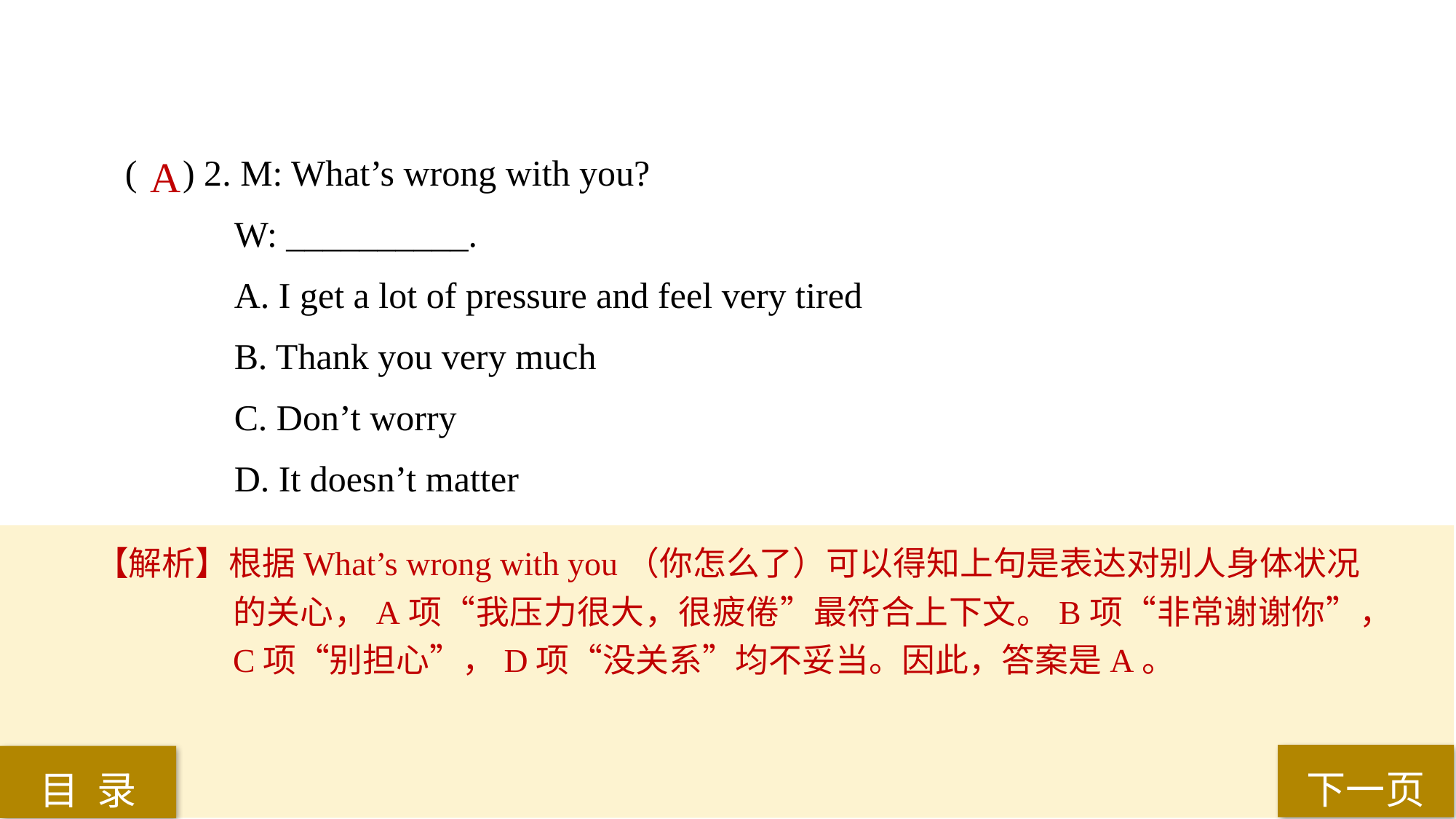

(     ) 2. M: What’s wrong with you?
W: __________.
A. I get a lot of pressure and feel very tired
B. Thank you very much
C. Don’t worry
D. It doesn’t matter
 A
【解析】根据What’s wrong with you（你怎么了）可以得知上句是表达对别人身体状况的关心，A项“我压力很大，很疲倦”最符合上下文。B项“非常谢谢你”，C项“别担心”，D项“没关系”均不妥当。因此，答案是A。